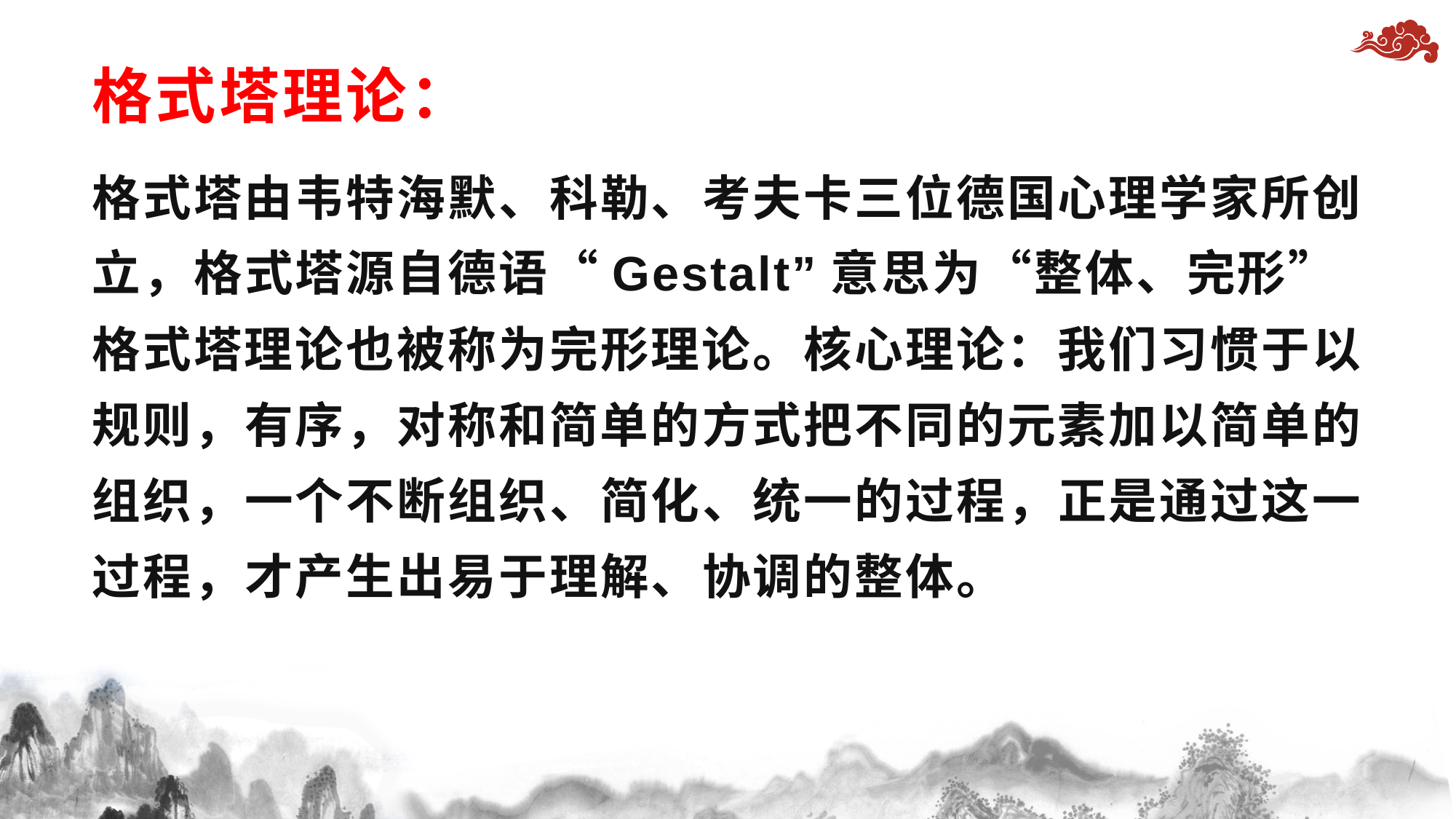

# 格式塔理论：
格式塔由韦特海默、科勒、考夫卡三位德国心理学家所创立，格式塔源自德语“Gestalt”意思为“整体、完形”格式塔理论也被称为完形理论。核心理论：我们习惯于以规则，有序，对称和简单的方式把不同的元素加以简单的组织，一个不断组织、简化、统一的过程，正是通过这一过程，才产生出易于理解、协调的整体。